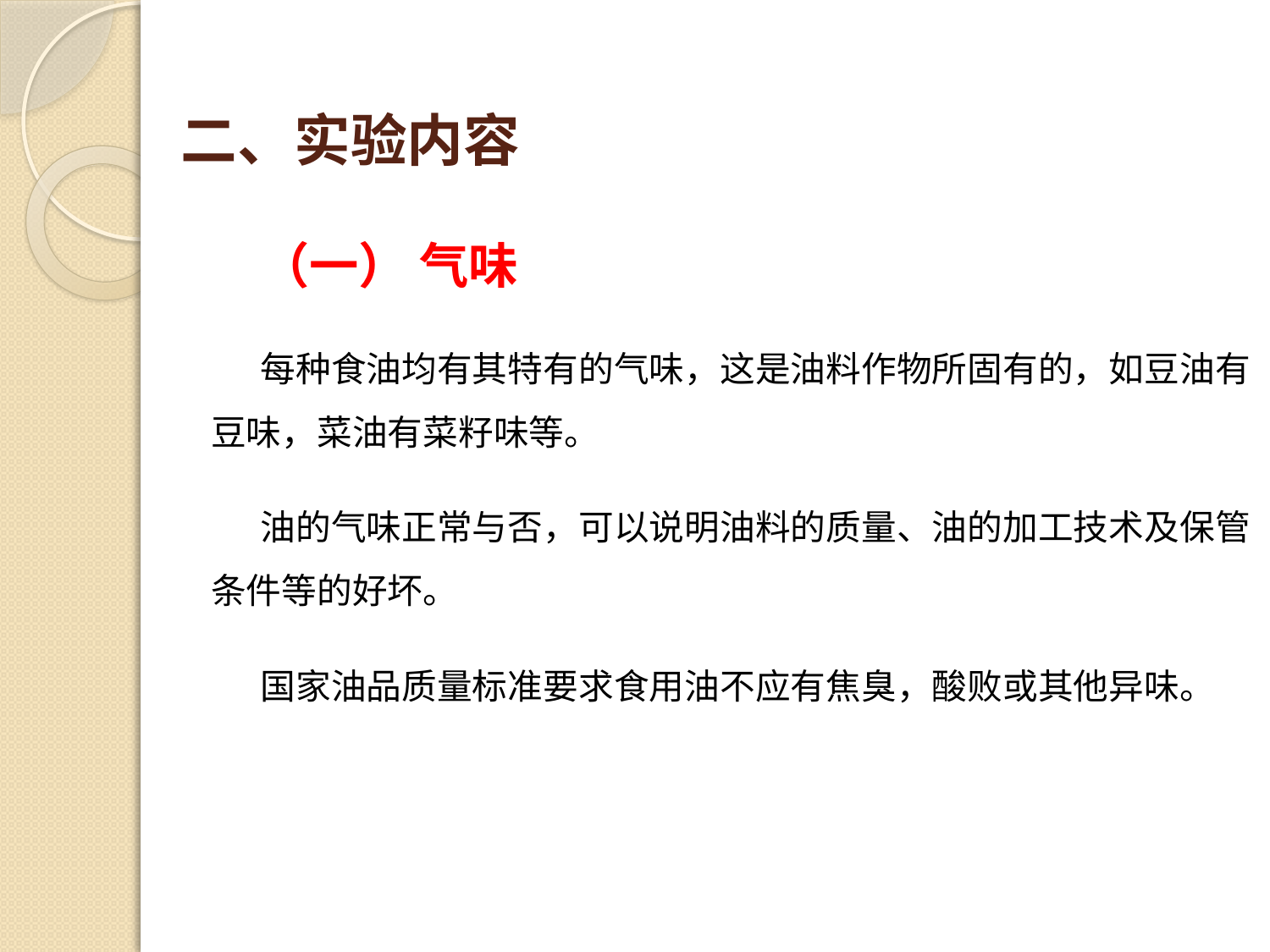

# 二、实验内容
（一） 气味
每种食油均有其特有的气味，这是油料作物所固有的，如豆油有豆味，菜油有菜籽味等。
油的气味正常与否，可以说明油料的质量、油的加工技术及保管条件等的好坏。
国家油品质量标准要求食用油不应有焦臭，酸败或其他异味。